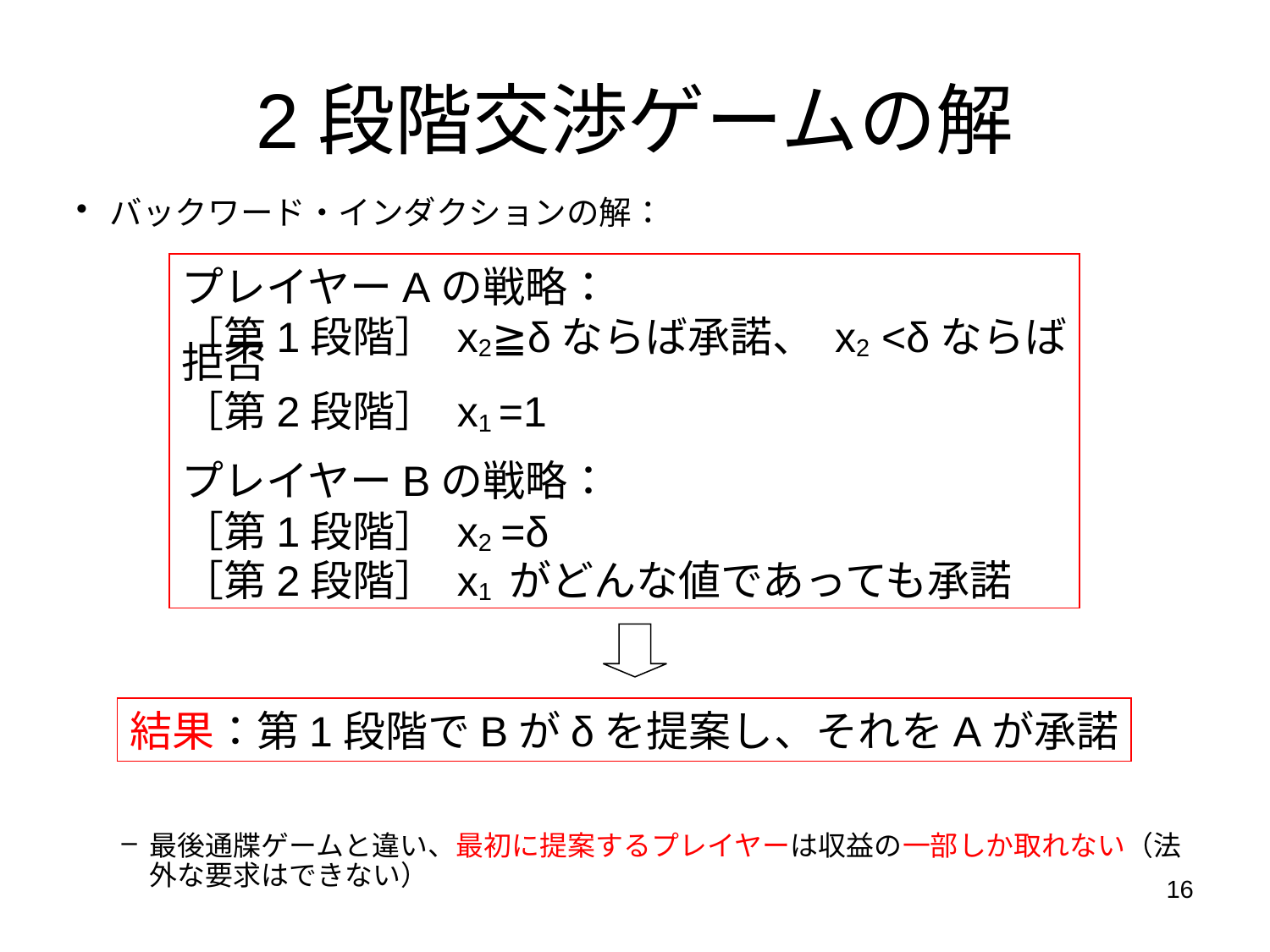

# 2段階交渉ゲームの解
バックワード・インダクションの解：

最後通牒ゲームと違い、最初に提案するプレイヤーは収益の一部しか取れない（法外な要求はできない）
プレイヤーAの戦略：
［第1段階］ x2≧δならば承諾、 x2 <δならば拒否
［第2段階］ x1 =1
プレイヤーBの戦略：
［第1段階］ x2 =δ
［第2段階］ x1 がどんな値であっても承諾

結果：第1段階でBがδを提案し、それをAが承諾
16